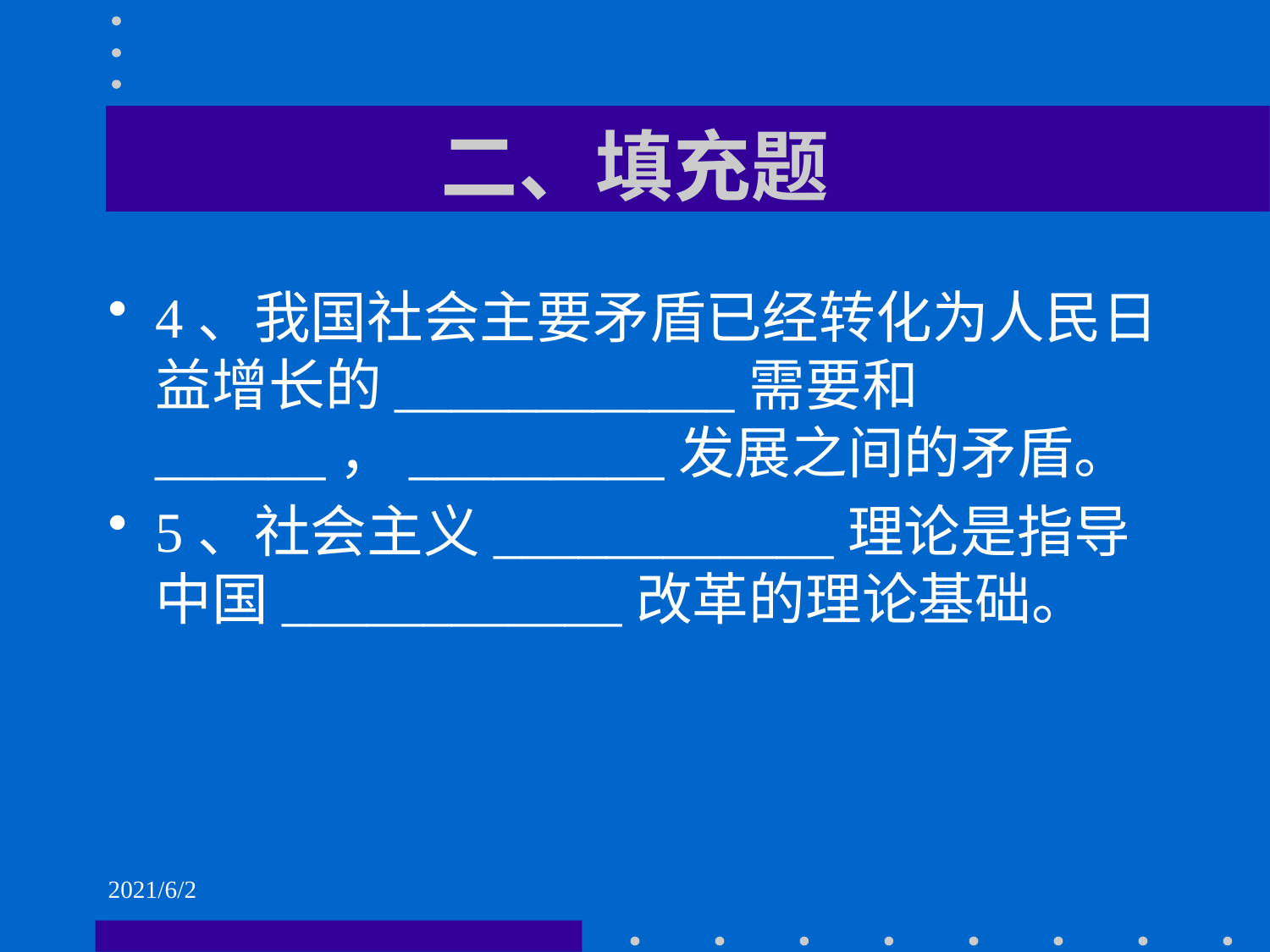

# 二、填充题
4、我国社会主要矛盾已经转化为人民日益增长的____________需要和______，_________发展之间的矛盾。
5、社会主义____________理论是指导中国____________改革的理论基础。
2021/6/2